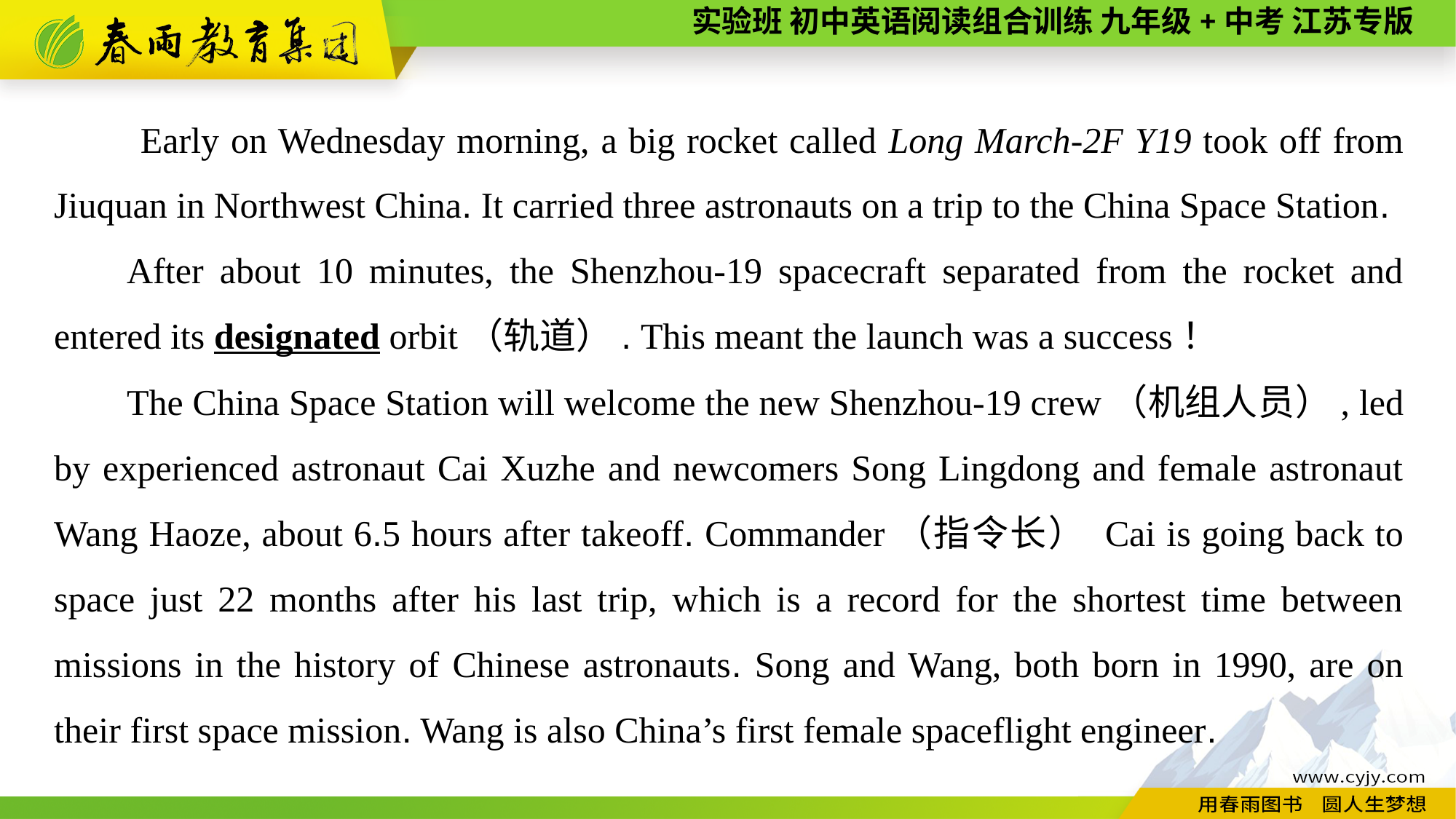

Early on Wednesday morning, a big rocket called Long March-2F Y19 took off from Jiuquan in Northwest China. It carried three astronauts on a trip to the China Space Station.
After about 10 minutes, the Shenzhou-19 spacecraft separated from the rocket and entered its designated orbit（轨道）. This meant the launch was a success！
The China Space Station will welcome the new Shenzhou-19 crew（机组人员）, led by experienced astronaut Cai Xuzhe and newcomers Song Lingdong and female astronaut Wang Haoze, about 6.5 hours after takeoff. Commander（指令长） Cai is going back to space just 22 months after his last trip, which is a record for the shortest time between missions in the history of Chinese astronauts. Song and Wang, both born in 1990, are on their first space mission. Wang is also China’s first female spaceflight engineer.